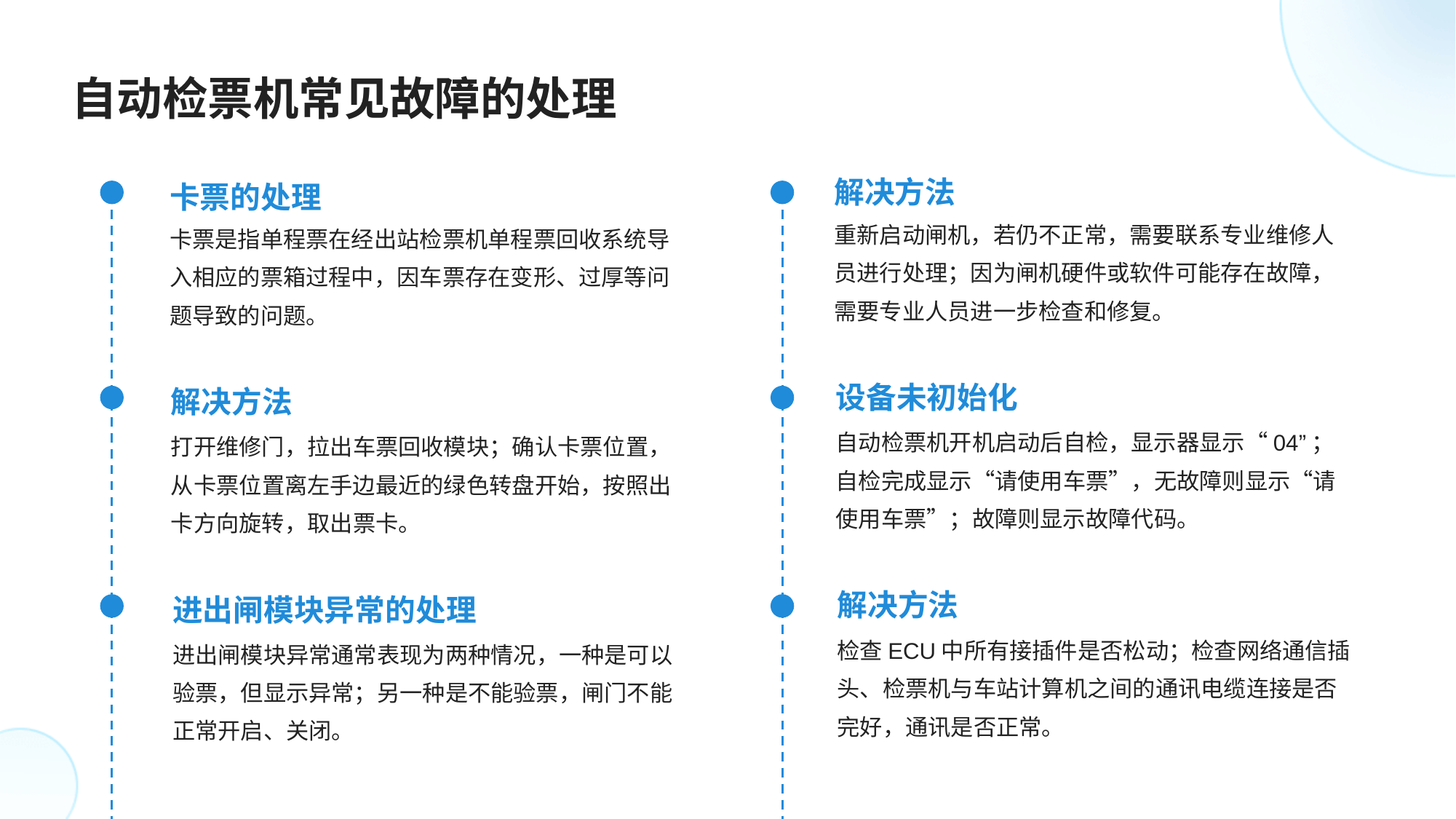

自动检票机常见故障的处理
解决方法
卡票的处理

重新启动闸机，若仍不正常，需要联系专业维修人员进行处理；因为闸机硬件或软件可能存在故障，需要专业人员进一步检查和修复。
卡票是指单程票在经出站检票机单程票回收系统导入相应的票箱过程中，因车票存在变形、过厚等问题导致的问题。
设备未初始化
解决方法
自动检票机开机启动后自检，显示器显示“04”；自检完成显示“请使用车票”，无故障则显示“请使用车票”；故障则显示故障代码。
打开维修门，拉出车票回收模块；确认卡票位置，从卡票位置离左手边最近的绿色转盘开始，按照出卡方向旋转，取出票卡。
解决方法
进出闸模块异常的处理
检查ECU中所有接插件是否松动；检查网络通信插头、检票机与车站计算机之间的通讯电缆连接是否完好，通讯是否正常。
进出闸模块异常通常表现为两种情况，一种是可以验票，但显示异常；另一种是不能验票，闸门不能正常开启、关闭。